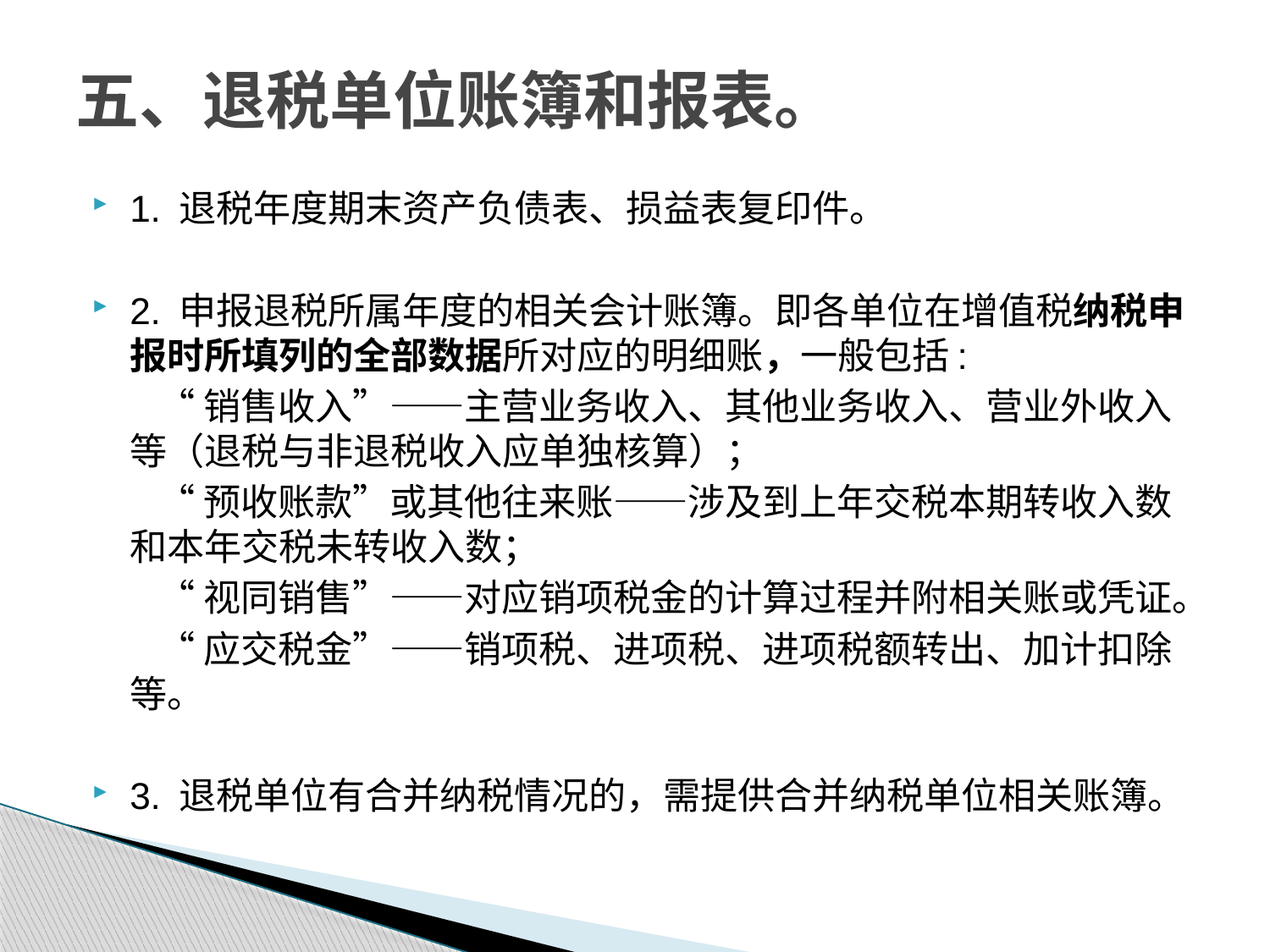

# 五、退税单位账簿和报表。
1. 退税年度期末资产负债表、损益表复印件。

2. 申报退税所属年度的相关会计账簿。即各单位在增值税纳税申报时所填列的全部数据所对应的明细账，一般包括:
        “销售收入”——主营业务收入、其他业务收入、营业外收入等（退税与非退税收入应单独核算）；
        “预收账款”或其他往来账——涉及到上年交税本期转收入数和本年交税未转收入数；
        “视同销售”——对应销项税金的计算过程并附相关账或凭证。
        “应交税金”——销项税、进项税、进项税额转出、加计扣除等。

3. 退税单位有合并纳税情况的，需提供合并纳税单位相关账簿。